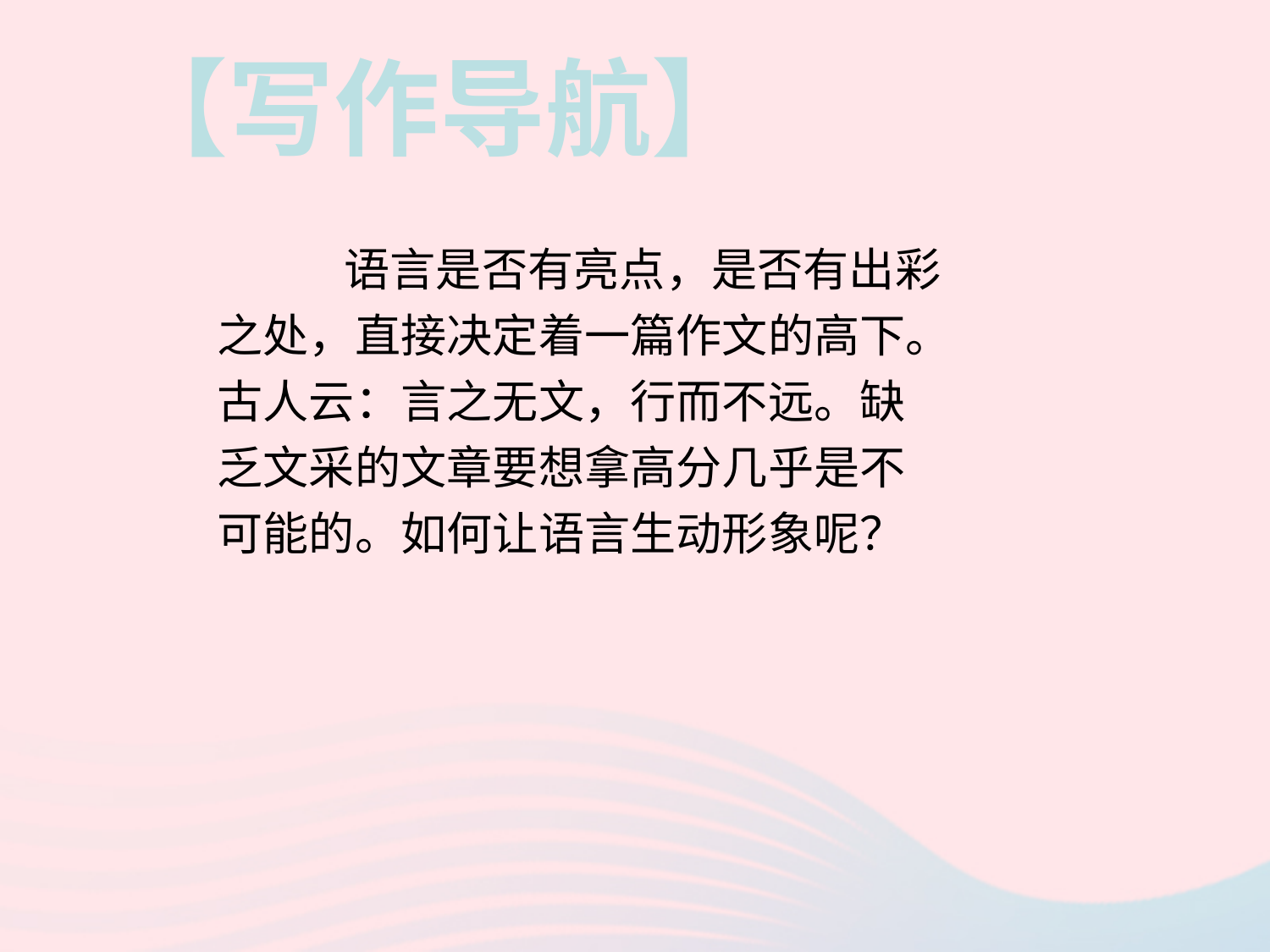

【写作导航】
	语言是否有亮点，是否有出彩之处，直接决定着一篇作文的高下。古人云：言之无文，行而不远。缺乏文采的文章要想拿高分几乎是不可能的。如何让语言生动形象呢？